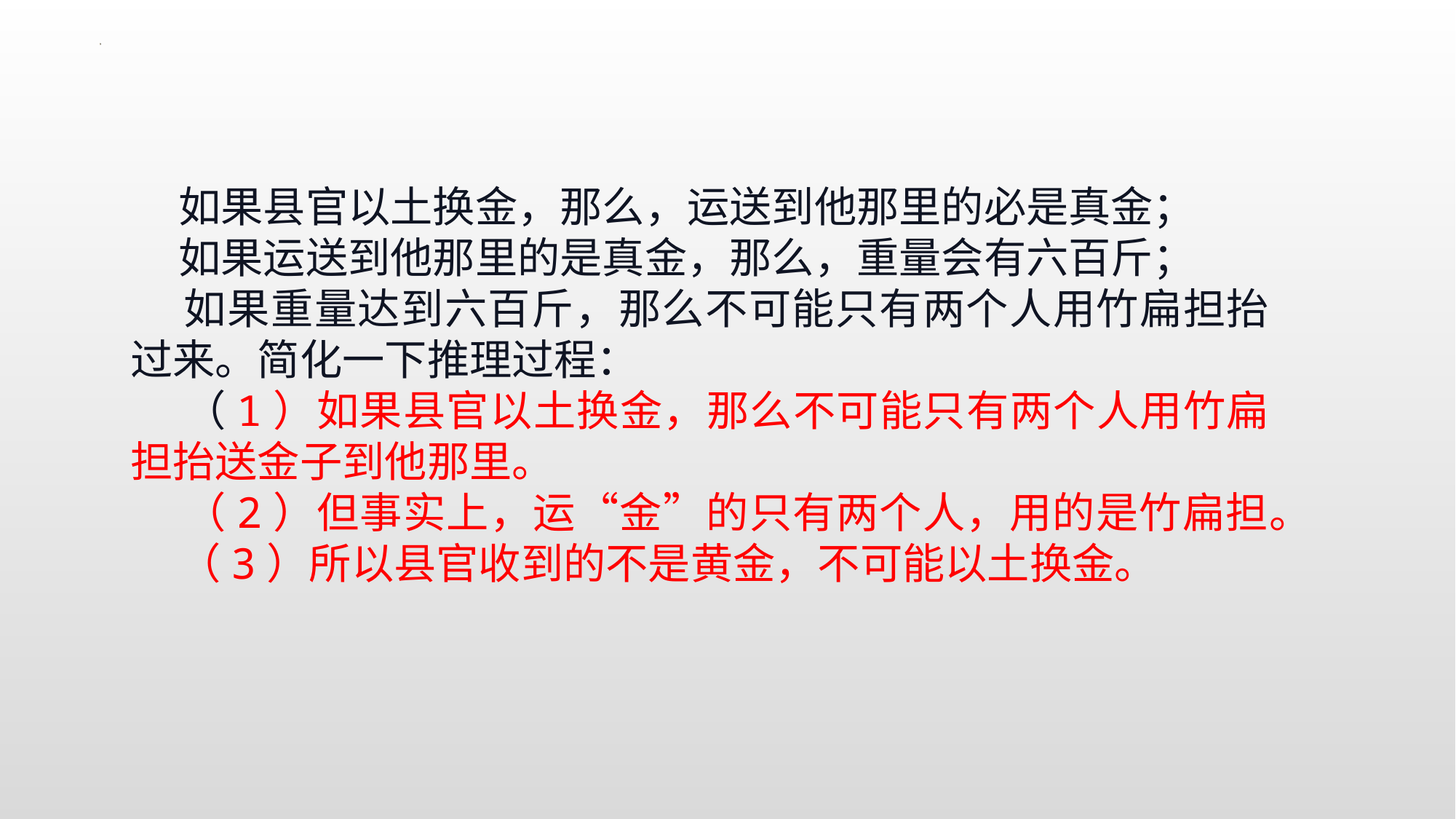

如果县官以土换金，那么，运送到他那里的必是真金；
    如果运送到他那里的是真金，那么，重量会有六百斤；
    如果重量达到六百斤，那么不可能只有两个人用竹扁担抬过来。简化一下推理过程：
    （1）如果县官以土换金，那么不可能只有两个人用竹扁担抬送金子到他那里。
    （2）但事实上，运“金”的只有两个人，用的是竹扁担。
    （3）所以县官收到的不是黄金，不可能以土换金。